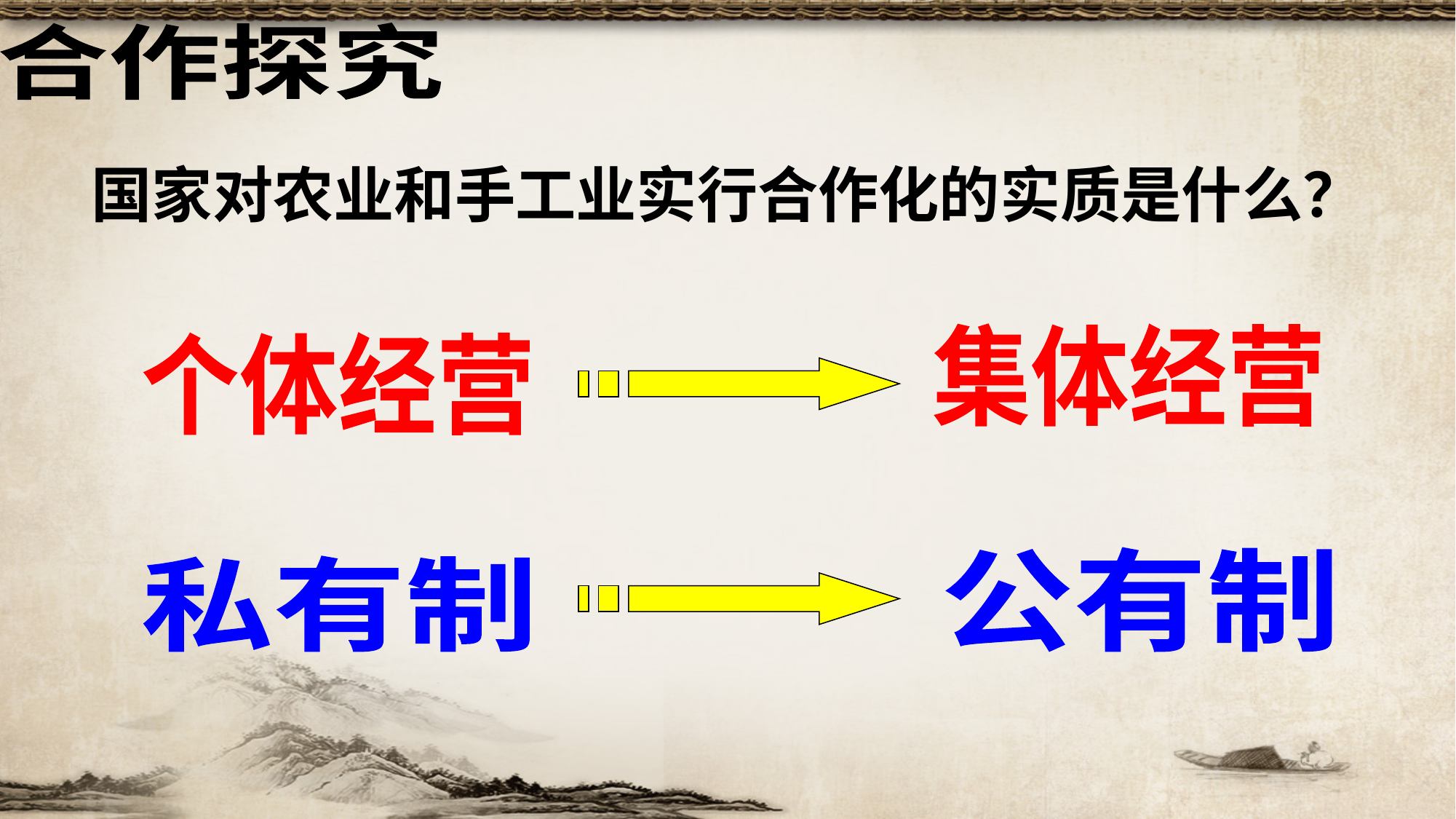

合作探究
国家对农业和手工业实行合作化的实质是什么？
集体经营
个体经营

公有制
私有制